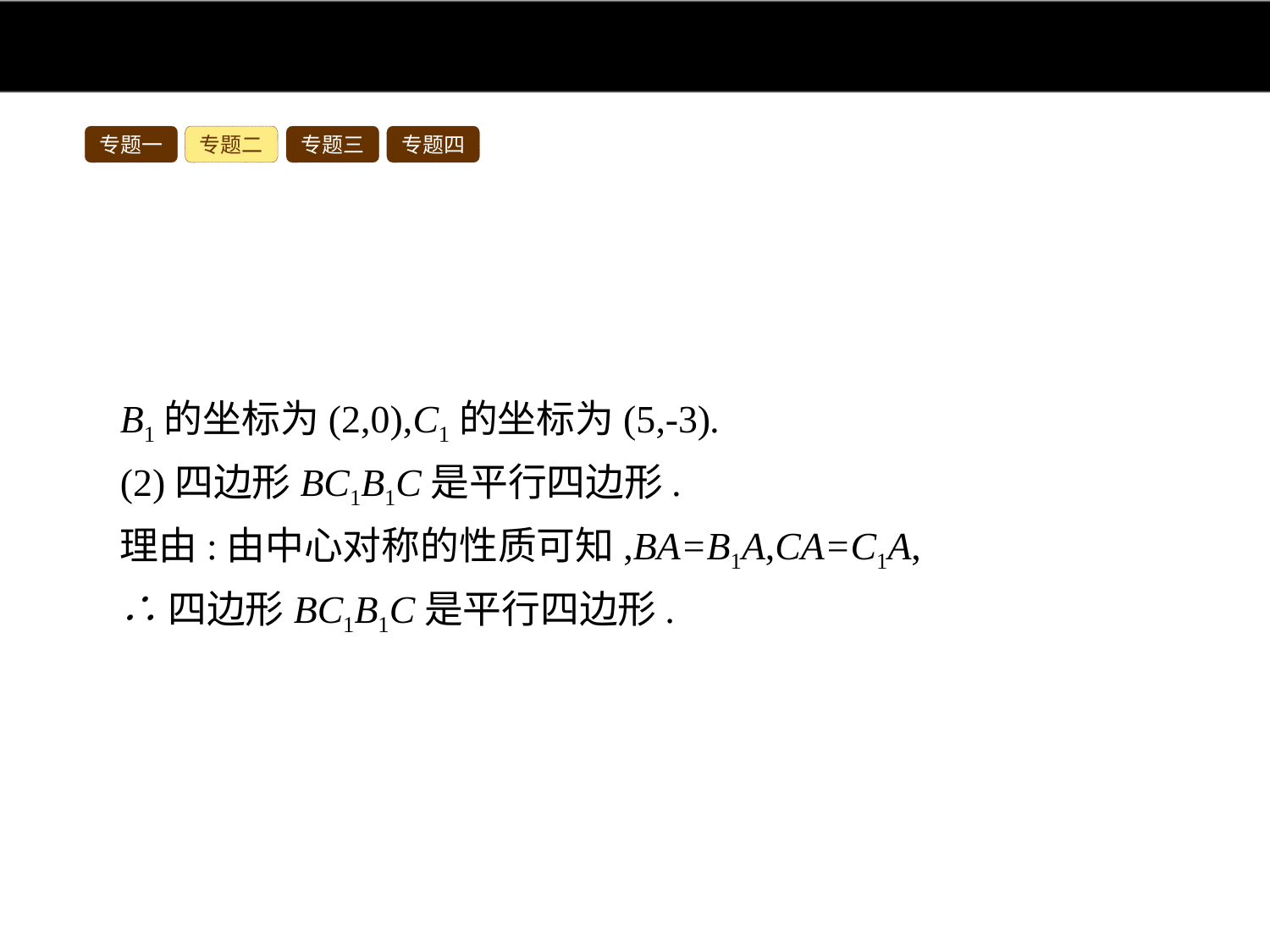

专题一
专题二
专题三
专题四
B1的坐标为(2,0),C1的坐标为(5,-3).
(2)四边形BC1B1C是平行四边形.
理由:由中心对称的性质可知,BA=B1A,CA=C1A,
∴四边形BC1B1C是平行四边形.